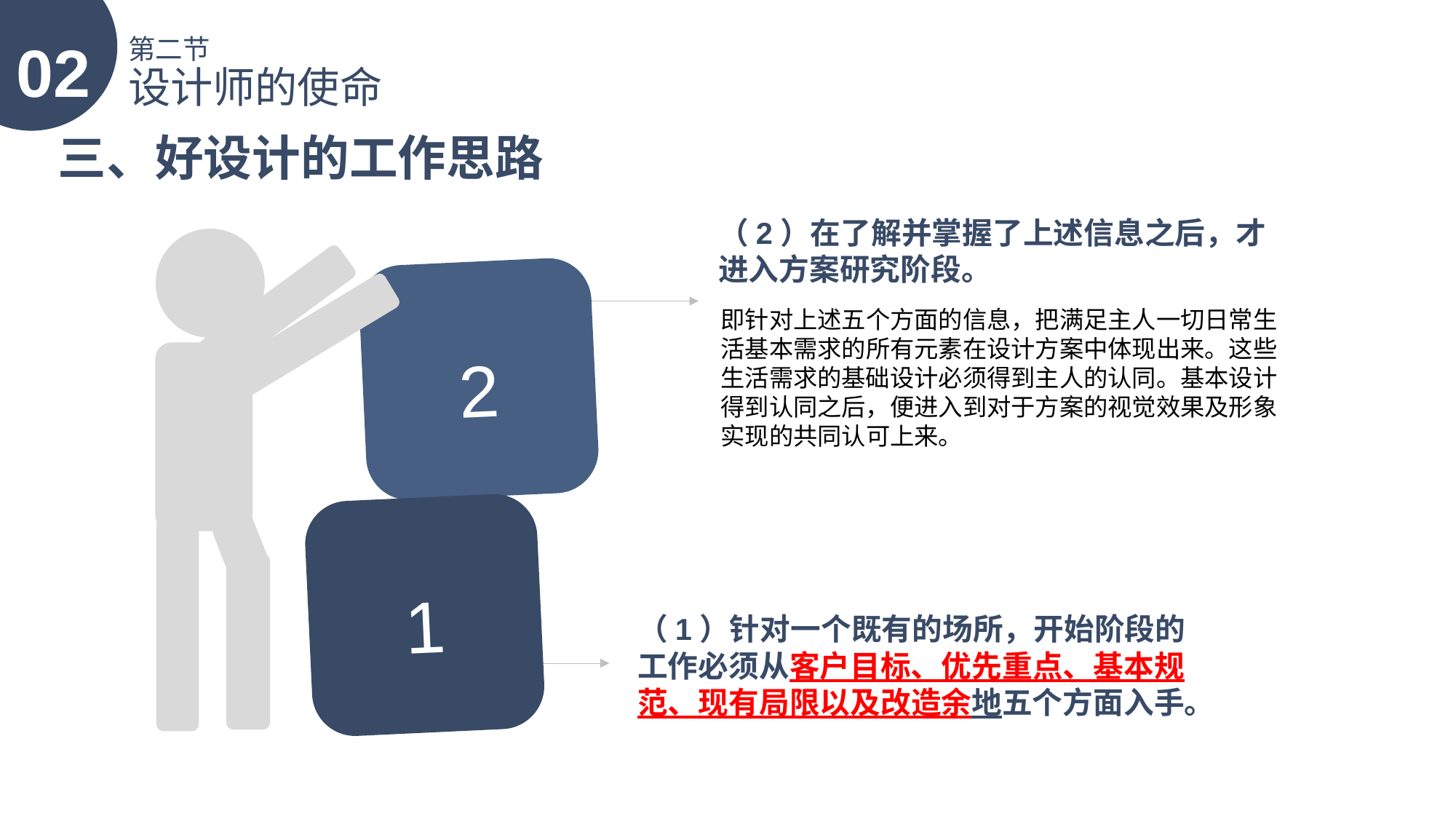

02
第二节
设计师的使命
三、好设计的工作思路
（2）在了解并掌握了上述信息之后，才进入方案研究阶段。

2
即针对上述五个方面的信息，把满足主人一切日常生活基本需求的所有元素在设计方案中体现出来。这些生活需求的基础设计必须得到主人的认同。基本设计得到认同之后，便进入到对于方案的视觉效果及形象实现的共同认可上来。

1

（1）针对一个既有的场所，开始阶段的工作必须从客户目标、优先重点、基本规范、现有局限以及改造余地五个方面入手。